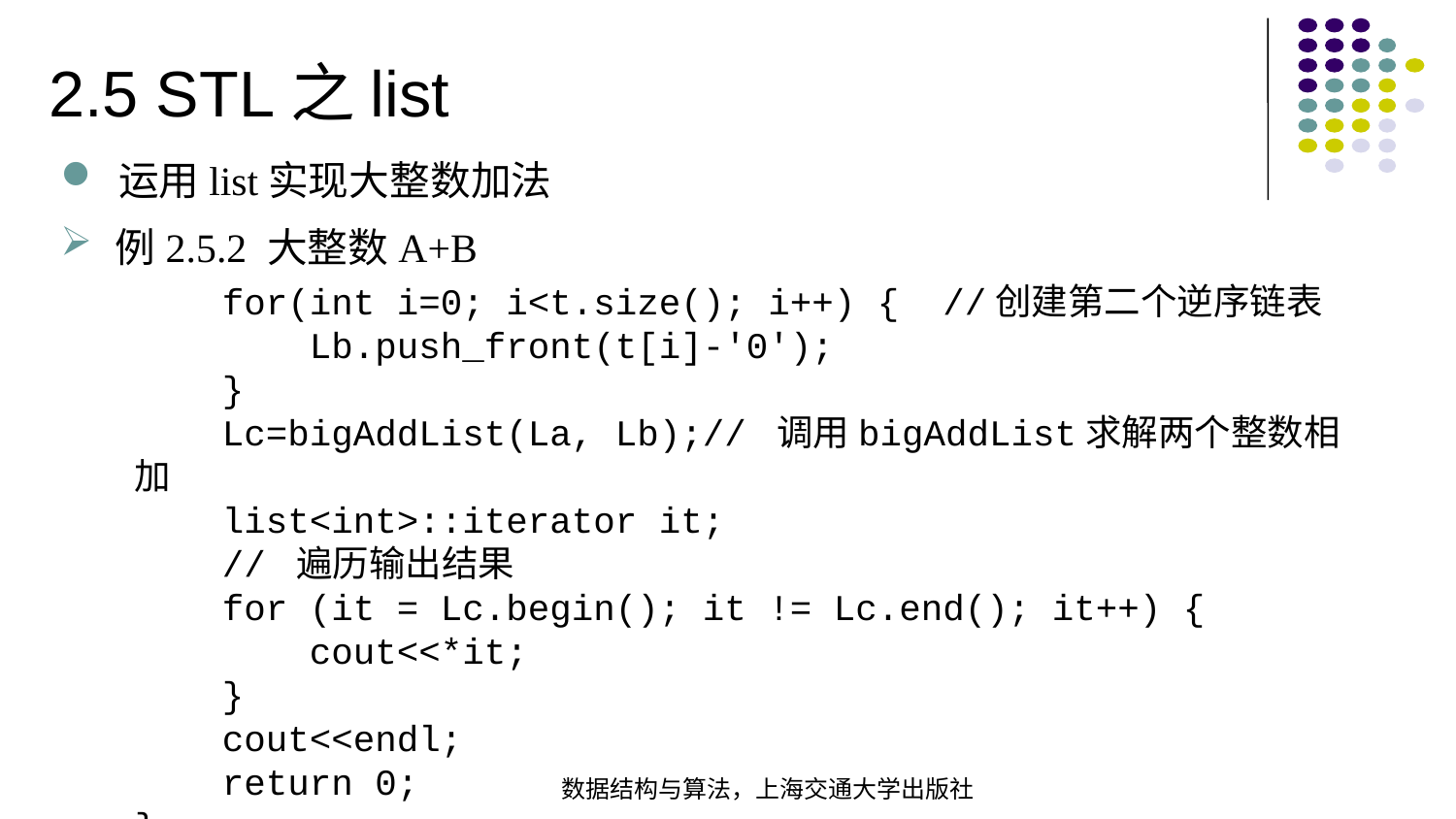

2.5 STL之list
运用list实现大整数加法
例2.5.2 大整数A+B
    for(int i=0; i<t.size(); i++) {  //创建第二个逆序链表          Lb.push_front(t[i]-'0');    }     Lc=bigAddList(La, Lb);// 调用bigAddList求解两个整数相加
    list<int>::iterator it;
    // 遍历输出结果     for (it = Lc.begin(); it != Lc.end(); it++) {         cout<<*it;    }     cout<<endl;    return 0;
}